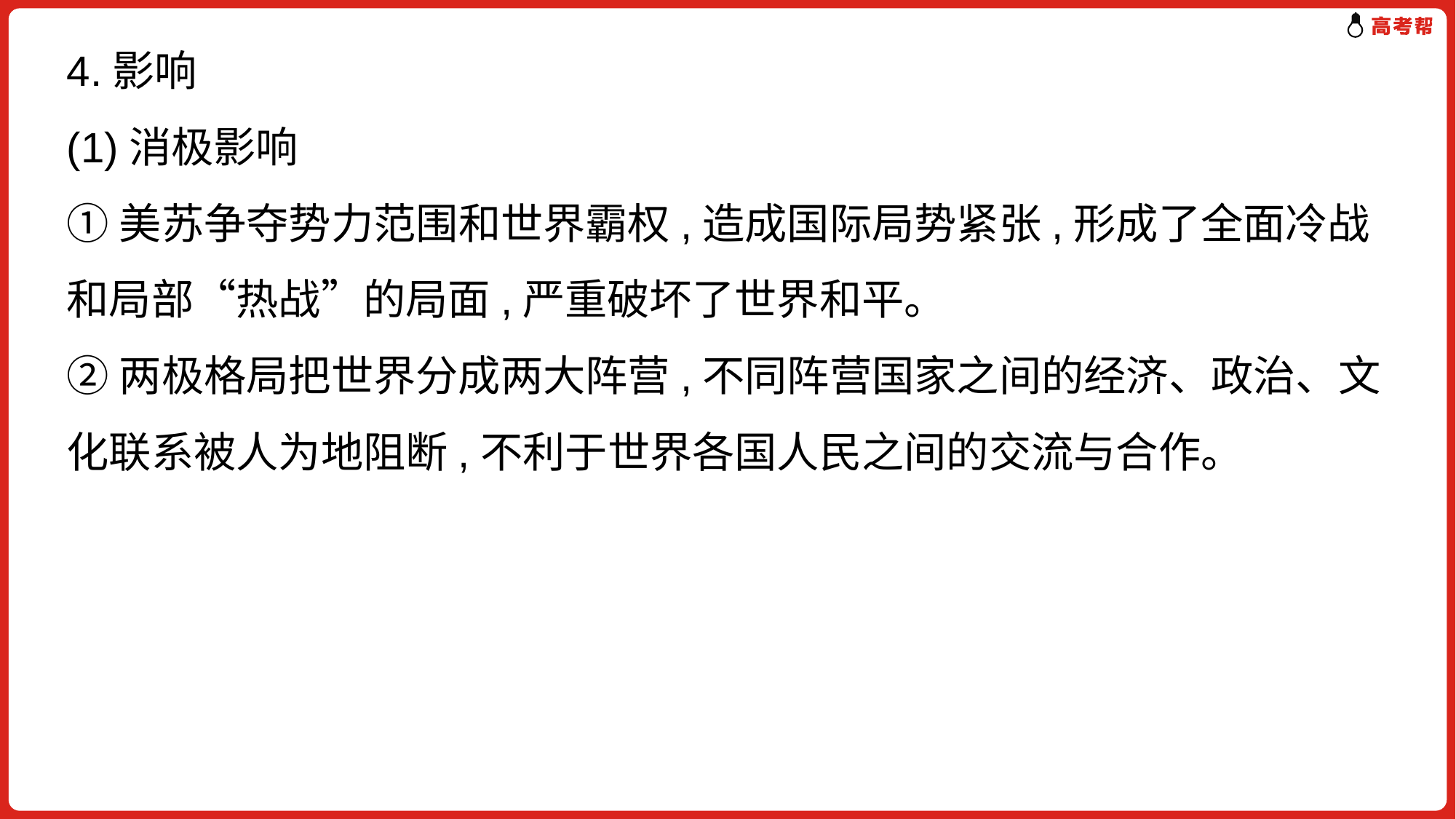

4.影响
(1)消极影响
①美苏争夺势力范围和世界霸权,造成国际局势紧张,形成了全面冷战和局部“热战”的局面,严重破坏了世界和平。
②两极格局把世界分成两大阵营,不同阵营国家之间的经济、政治、文化联系被人为地阻断,不利于世界各国人民之间的交流与合作。